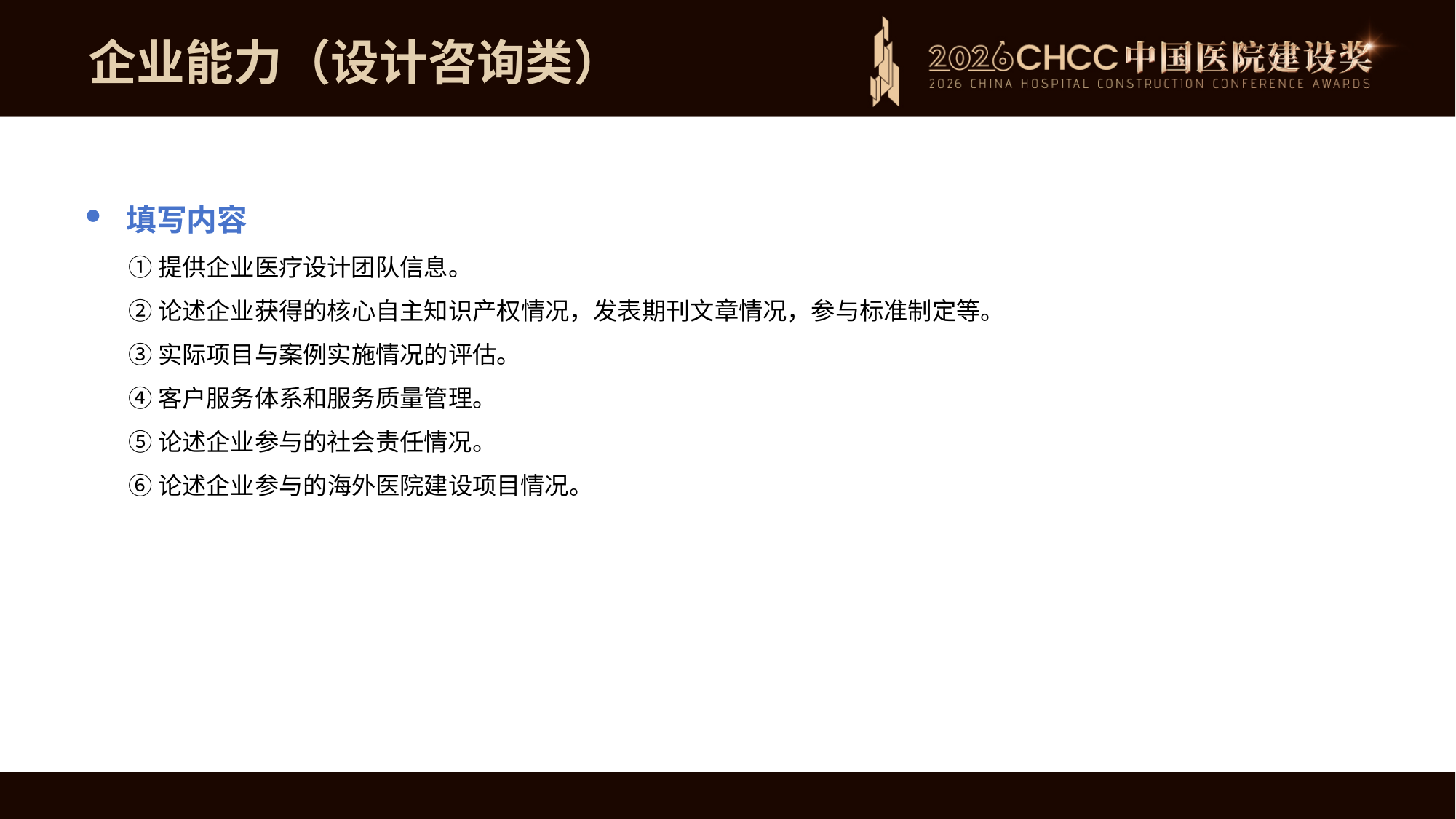

企业能力（设计咨询类）
填写内容
①提供企业医疗设计团队信息。
②论述企业获得的核心自主知识产权情况，发表期刊文章情况，参与标准制定等。
③实际项目与案例实施情况的评估。
④客户服务体系和服务质量管理。
⑤论述企业参与的社会责任情况。
⑥论述企业参与的海外医院建设项目情况。